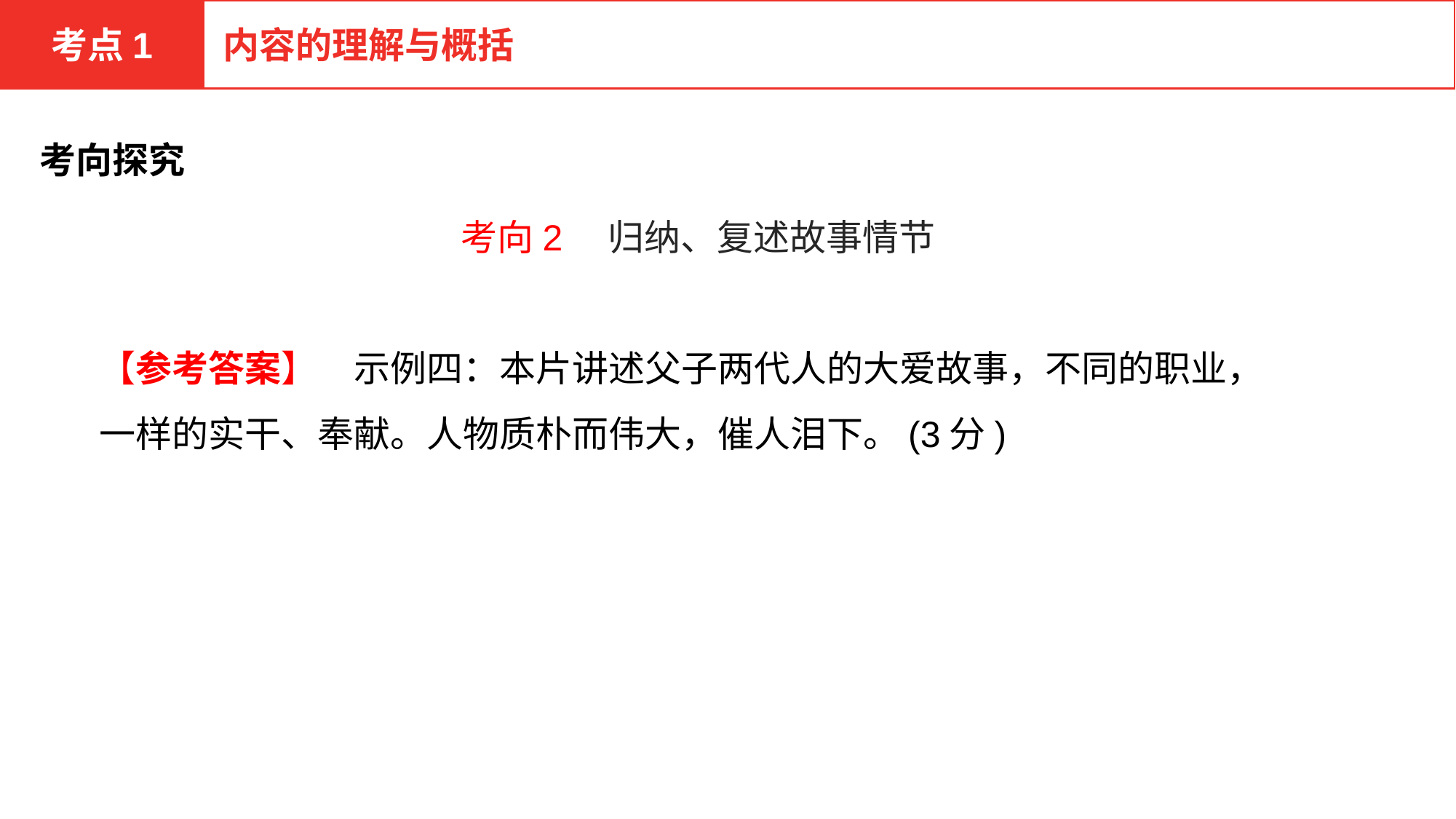

考点1
内容的理解与概括
考向探究
考向2　归纳、复述故事情节

【参考答案】　示例四：本片讲述父子两代人的大爱故事，不同的职业，一样的实干、奉献。人物质朴而伟大，催人泪下。(3分)